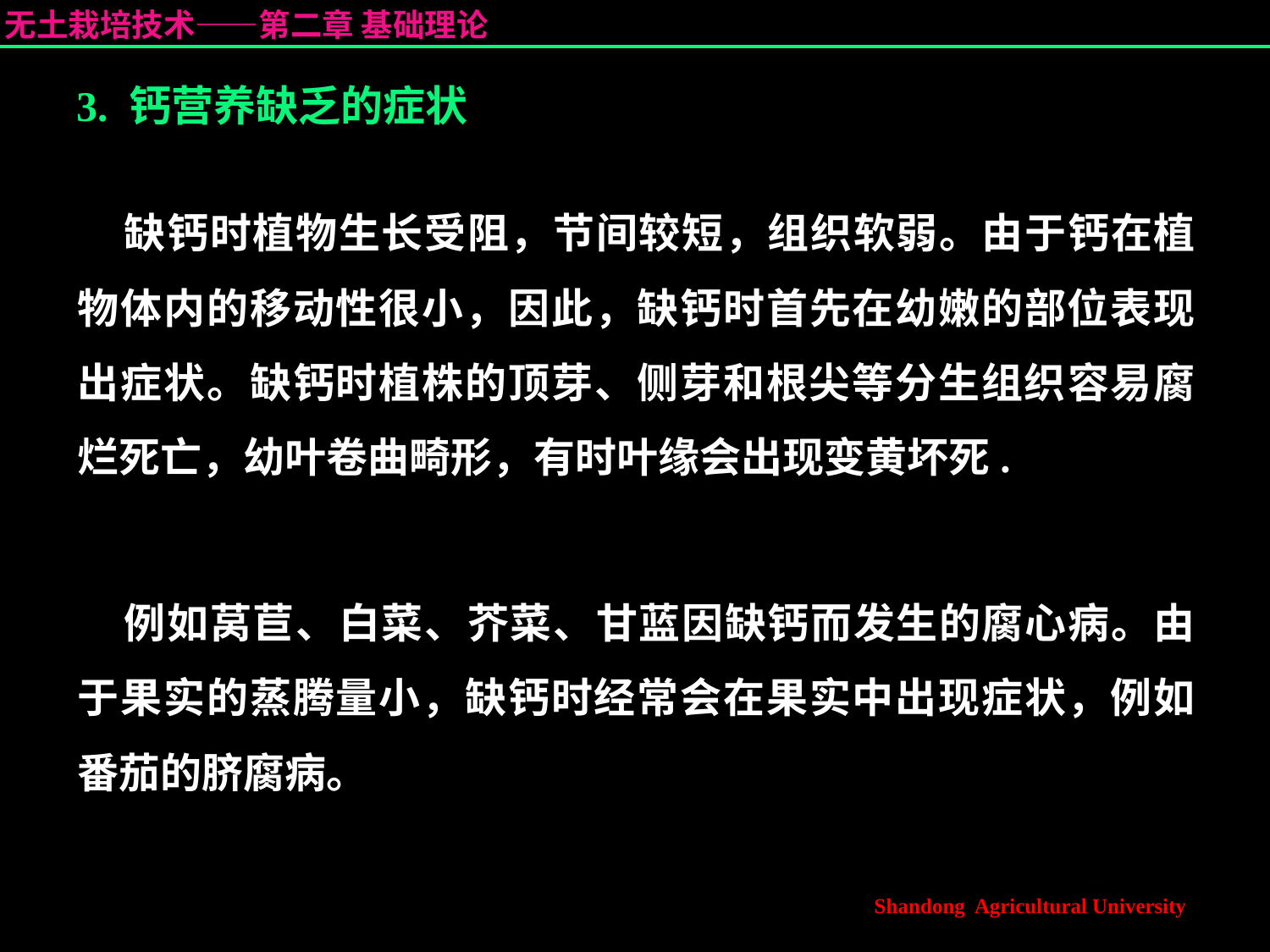

# 3. 钙营养缺乏的症状
缺钙时植物生长受阻，节间较短，组织软弱。由于钙在植物体内的移动性很小，因此，缺钙时首先在幼嫩的部位表现出症状。缺钙时植株的顶芽、侧芽和根尖等分生组织容易腐烂死亡，幼叶卷曲畸形，有时叶缘会出现变黄坏死.

例如莴苣、白菜、芥菜、甘蓝因缺钙而发生的腐心病。由于果实的蒸腾量小，缺钙时经常会在果实中出现症状，例如番茄的脐腐病。